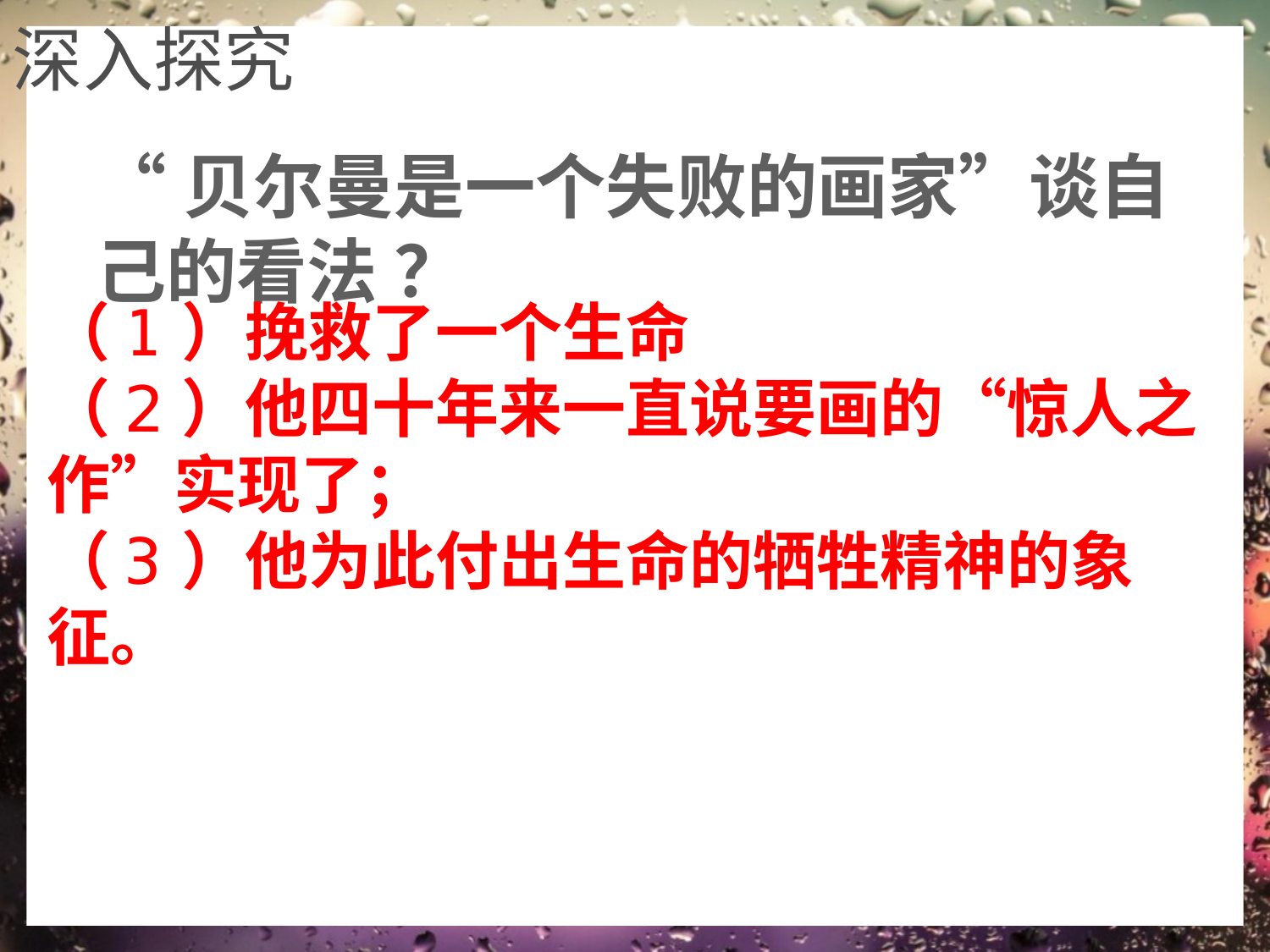

深入探究
“贝尔曼是一个失败的画家”谈自
己的看法 ？
（1）挽救了一个生命
（2）他四十年来一直说要画的“惊人之作”实现了；
（3）他为此付出生命的牺牲精神的象征。